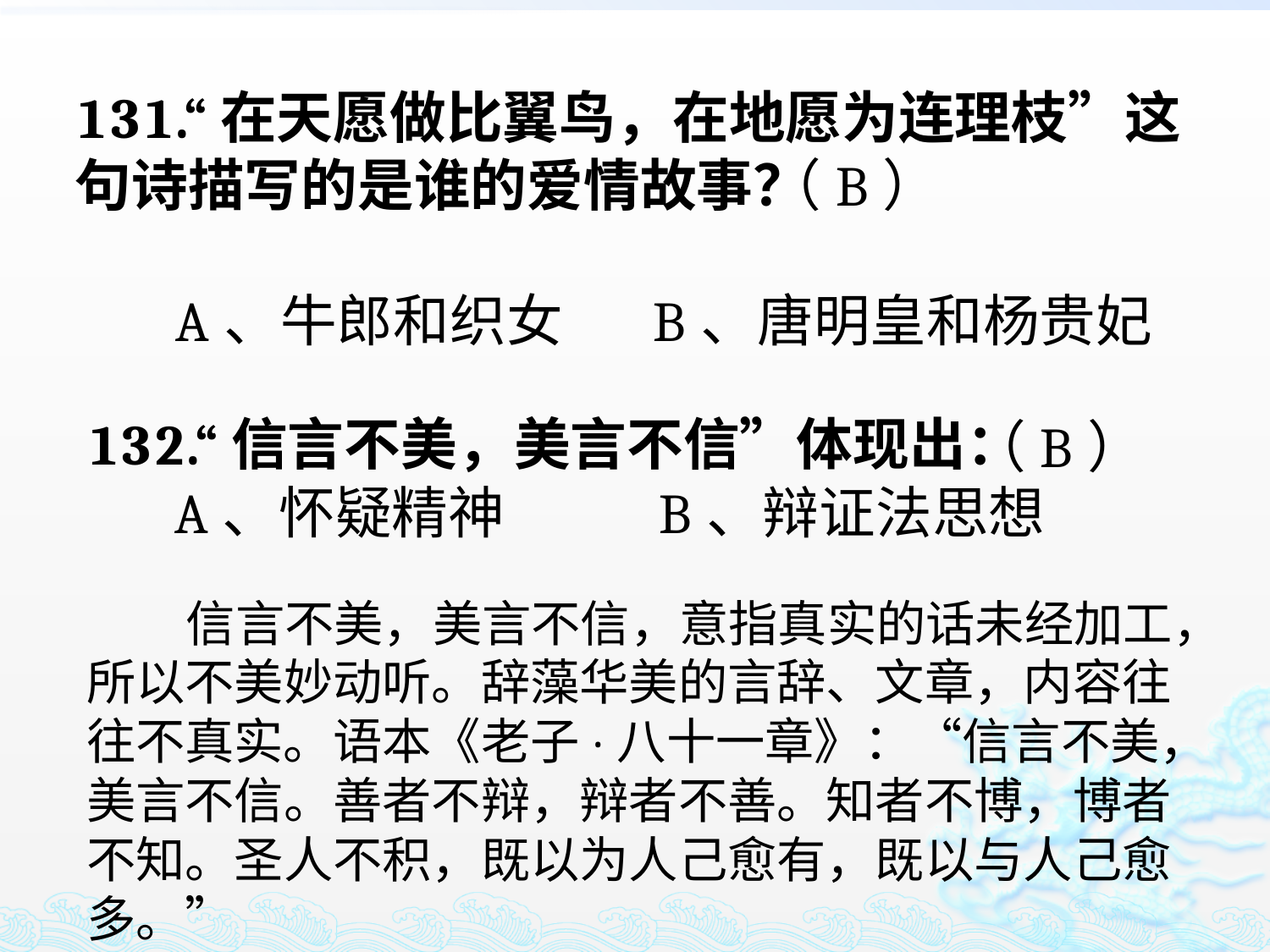

131.“在天愿做比翼鸟，在地愿为连理枝”这句诗描写的是谁的爱情故事？

        A、牛郎和织女      B、唐明皇和杨贵妃
（B）
132.“信言不美，美言不信”体现出：
       A、怀疑精神           B、辩证法思想
（B）
        信言不美，美言不信，意指真实的话未经加工，所以不美妙动听。辞藻华美的言辞、文章，内容往往不真实。语本《老子·八十一章》：“信言不美，美言不信。善者不辩，辩者不善。知者不博，博者不知。圣人不积，既以为人己愈有，既以与人己愈多。”